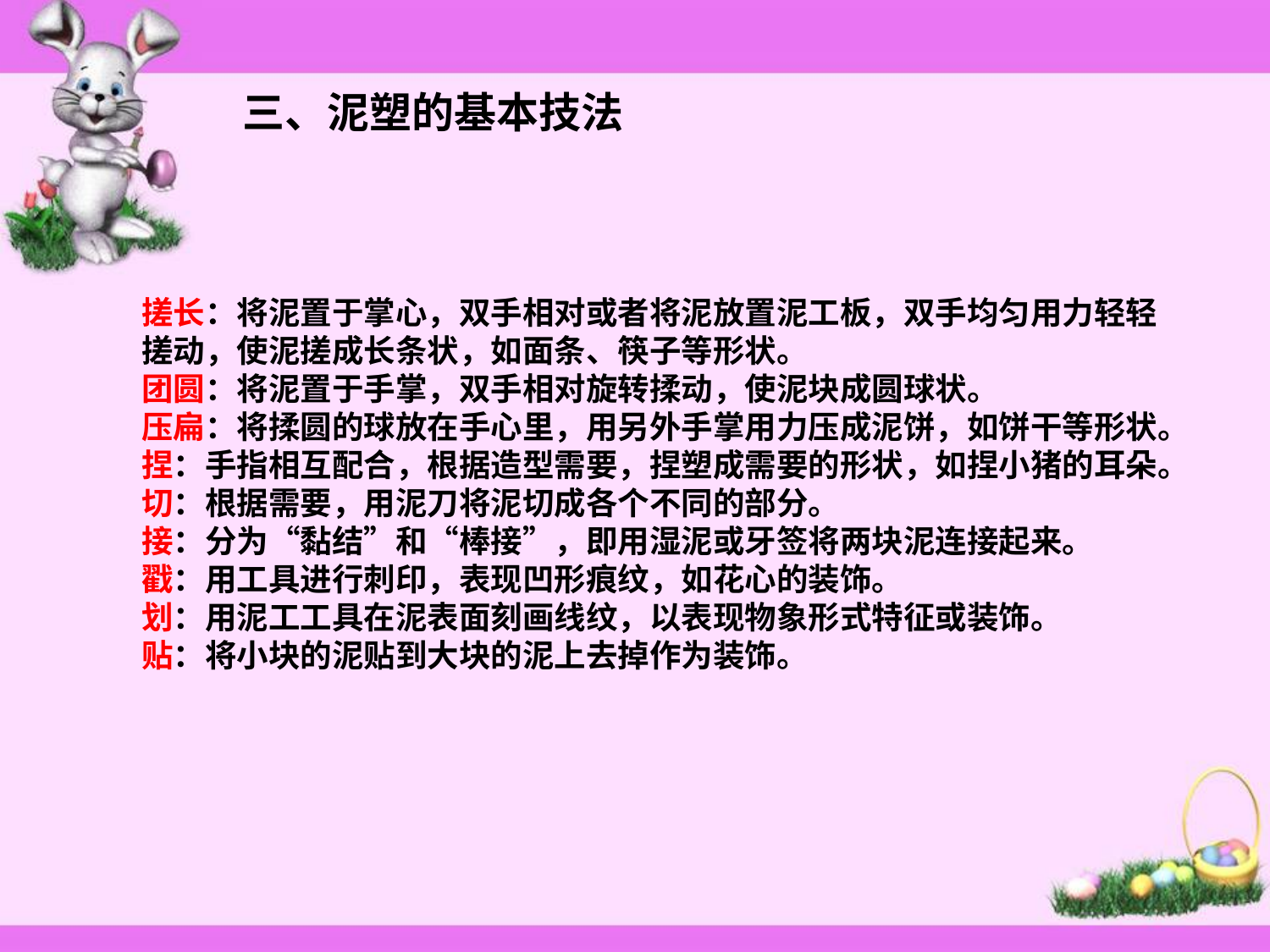

三、泥塑的基本技法
搓长：将泥置于掌心，双手相对或者将泥放置泥工板，双手均匀用力轻轻搓动，使泥搓成长条状，如面条、筷子等形状。
团圆：将泥置于手掌，双手相对旋转揉动，使泥块成圆球状。
压扁：将揉圆的球放在手心里，用另外手掌用力压成泥饼，如饼干等形状。
捏：手指相互配合，根据造型需要，捏塑成需要的形状，如捏小猪的耳朵。
切：根据需要，用泥刀将泥切成各个不同的部分。
接：分为“黏结”和“棒接”，即用湿泥或牙签将两块泥连接起来。
戳：用工具进行刺印，表现凹形痕纹，如花心的装饰。
划：用泥工工具在泥表面刻画线纹，以表现物象形式特征或装饰。
贴：将小块的泥贴到大块的泥上去掉作为装饰。